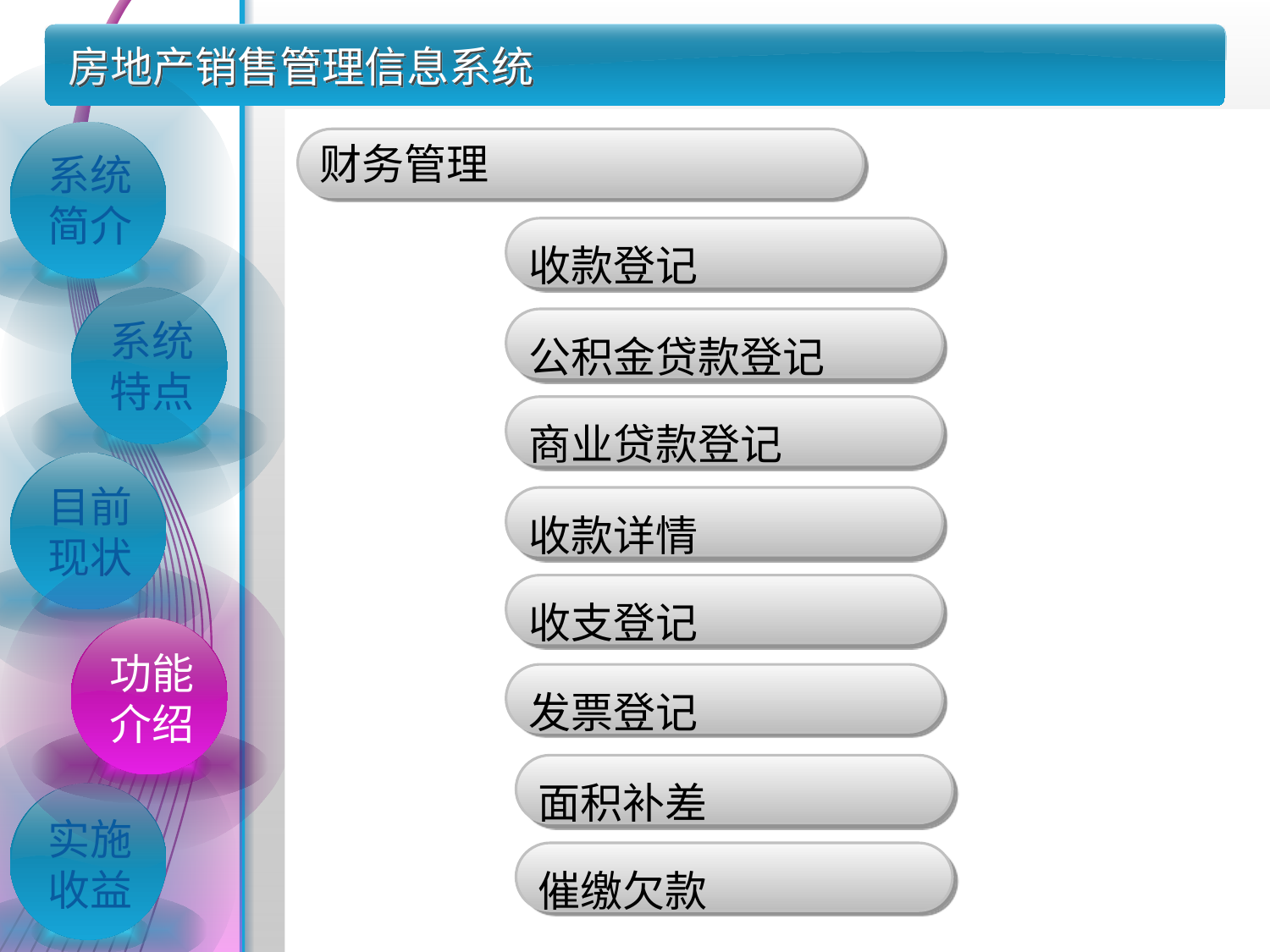

房地产销售管理信息系统

财务管理
系统简介
收款登记

系统特点
公积金贷款登记

商业贷款登记
目前现状
收款详情

收支登记
功能介绍
发票登记

面积补差
实施收益
催缴欠款